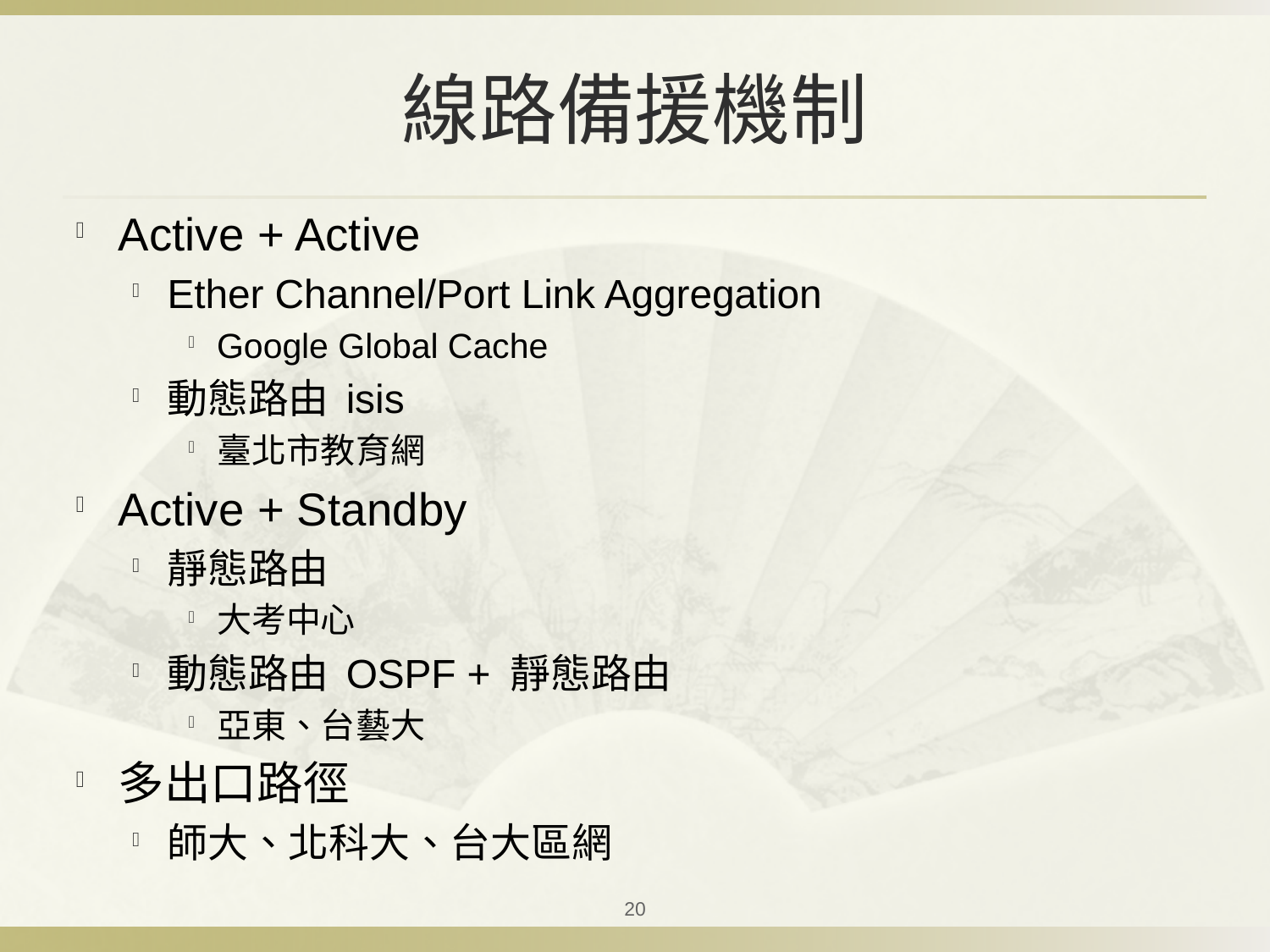

# 線路備援機制
Active + Active
Ether Channel/Port Link Aggregation
Google Global Cache
動態路由 isis
臺北市教育網
Active + Standby
靜態路由
大考中心
動態路由 OSPF + 靜態路由
亞東、台藝大
多出口路徑
師大、北科大、台大區網
20